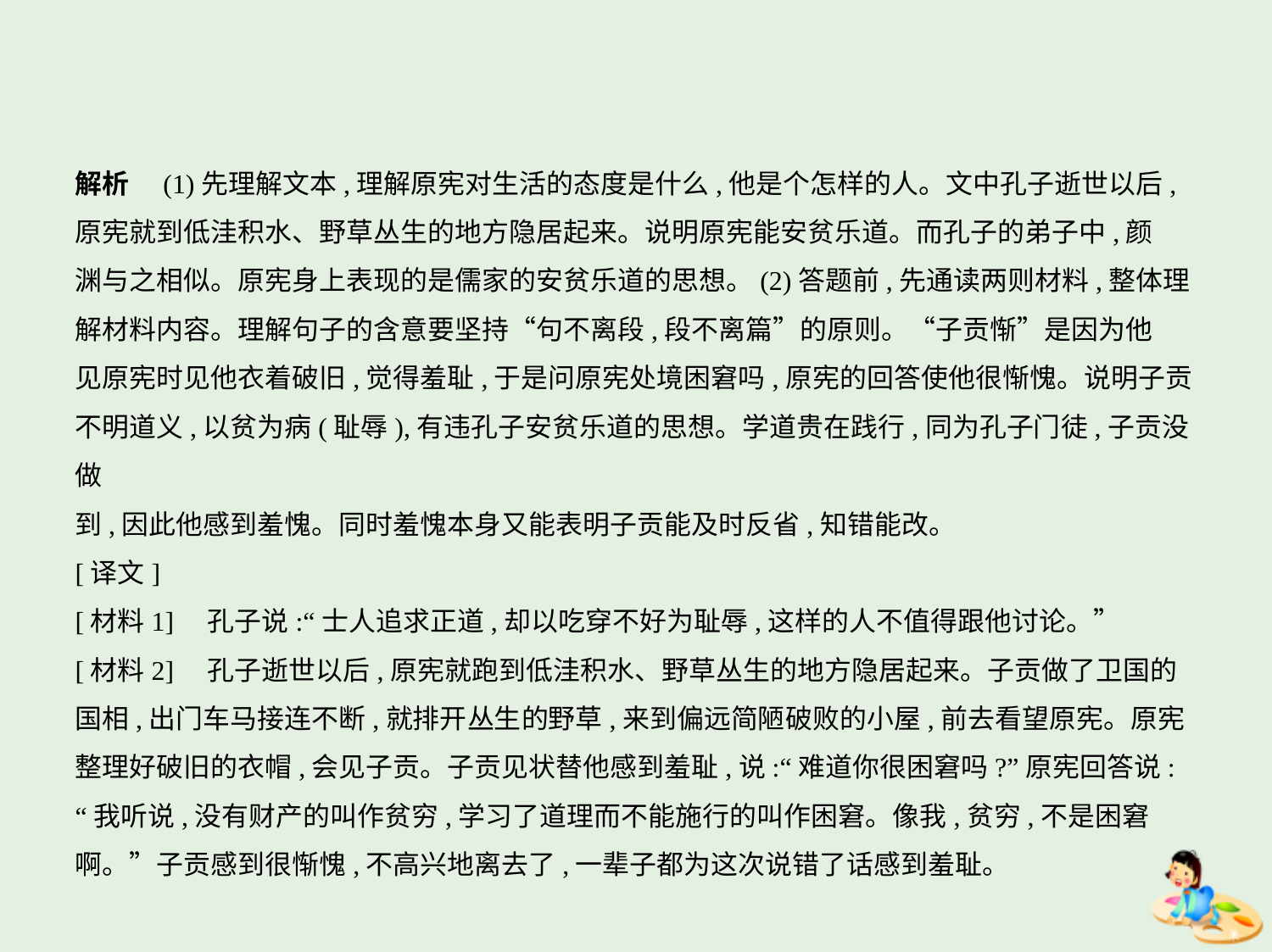

解析　(1)先理解文本,理解原宪对生活的态度是什么,他是个怎样的人。文中孔子逝世以后,
原宪就到低洼积水、野草丛生的地方隐居起来。说明原宪能安贫乐道。而孔子的弟子中,颜
渊与之相似。原宪身上表现的是儒家的安贫乐道的思想。(2)答题前,先通读两则材料,整体理
解材料内容。理解句子的含意要坚持“句不离段,段不离篇”的原则。“子贡惭”是因为他
见原宪时见他衣着破旧,觉得羞耻,于是问原宪处境困窘吗,原宪的回答使他很惭愧。说明子贡
不明道义,以贫为病(耻辱),有违孔子安贫乐道的思想。学道贵在践行,同为孔子门徒,子贡没做
到,因此他感到羞愧。同时羞愧本身又能表明子贡能及时反省,知错能改。
[译文]
[材料1]　孔子说:“士人追求正道,却以吃穿不好为耻辱,这样的人不值得跟他讨论。”
[材料2]　孔子逝世以后,原宪就跑到低洼积水、野草丛生的地方隐居起来。子贡做了卫国的
国相,出门车马接连不断,就排开丛生的野草,来到偏远简陋破败的小屋,前去看望原宪。原宪
整理好破旧的衣帽,会见子贡。子贡见状替他感到羞耻,说:“难道你很困窘吗?”原宪回答说:
“我听说,没有财产的叫作贫穷,学习了道理而不能施行的叫作困窘。像我,贫穷,不是困窘
啊。”子贡感到很惭愧,不高兴地离去了,一辈子都为这次说错了话感到羞耻。